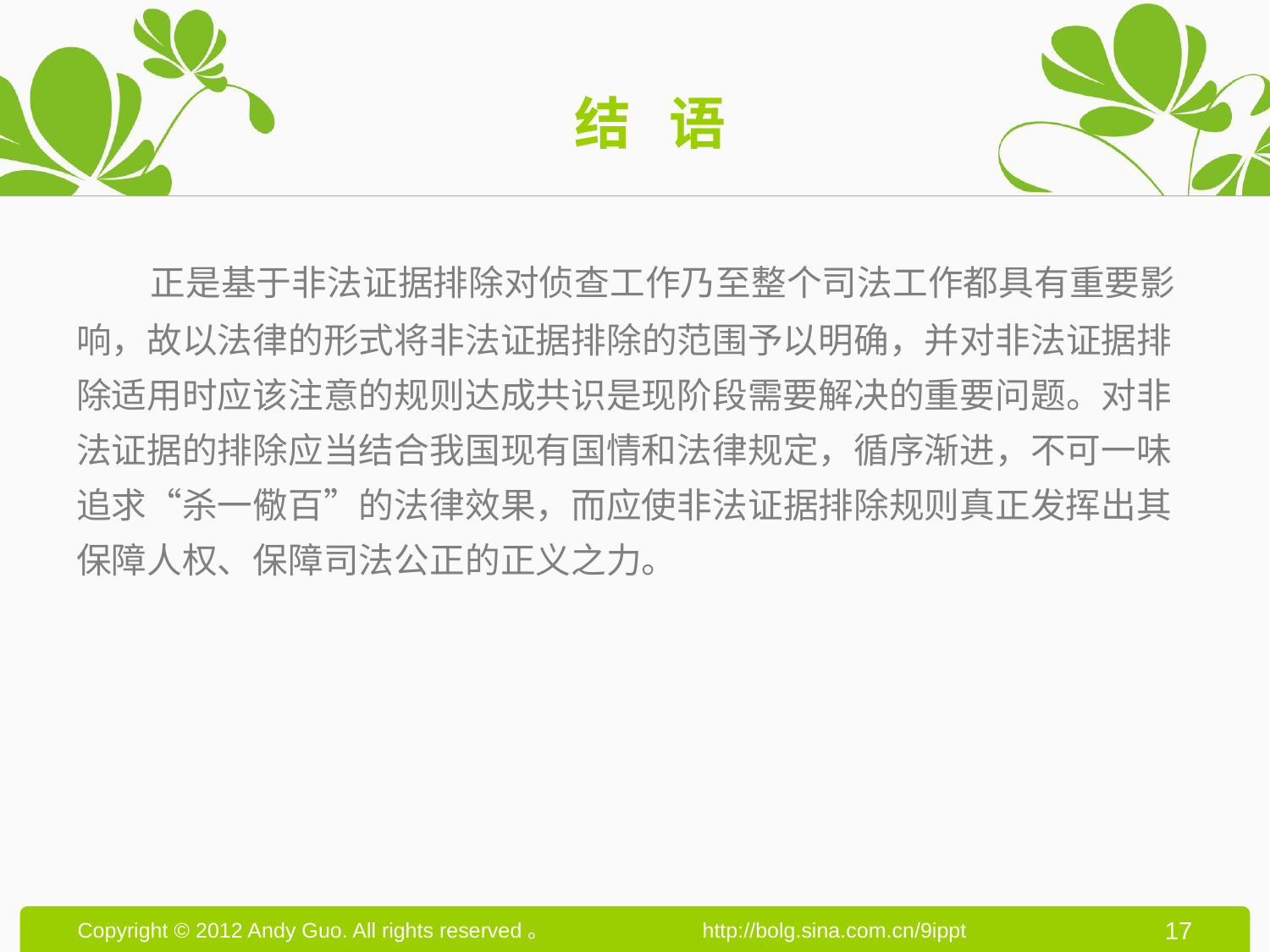

# 结   语
        正是基于非法证据排除对侦查工作乃至整个司法工作都具有重要影响，故以法律的形式将非法证据排除的范围予以明确，并对非法证据排除适用时应该注意的规则达成共识是现阶段需要解决的重要问题。对非法证据的排除应当结合我国现有国情和法律规定，循序渐进，不可一味追求“杀一儆百”的法律效果，而应使非法证据排除规则真正发挥出其保障人权、保障司法公正的正义之力。

17